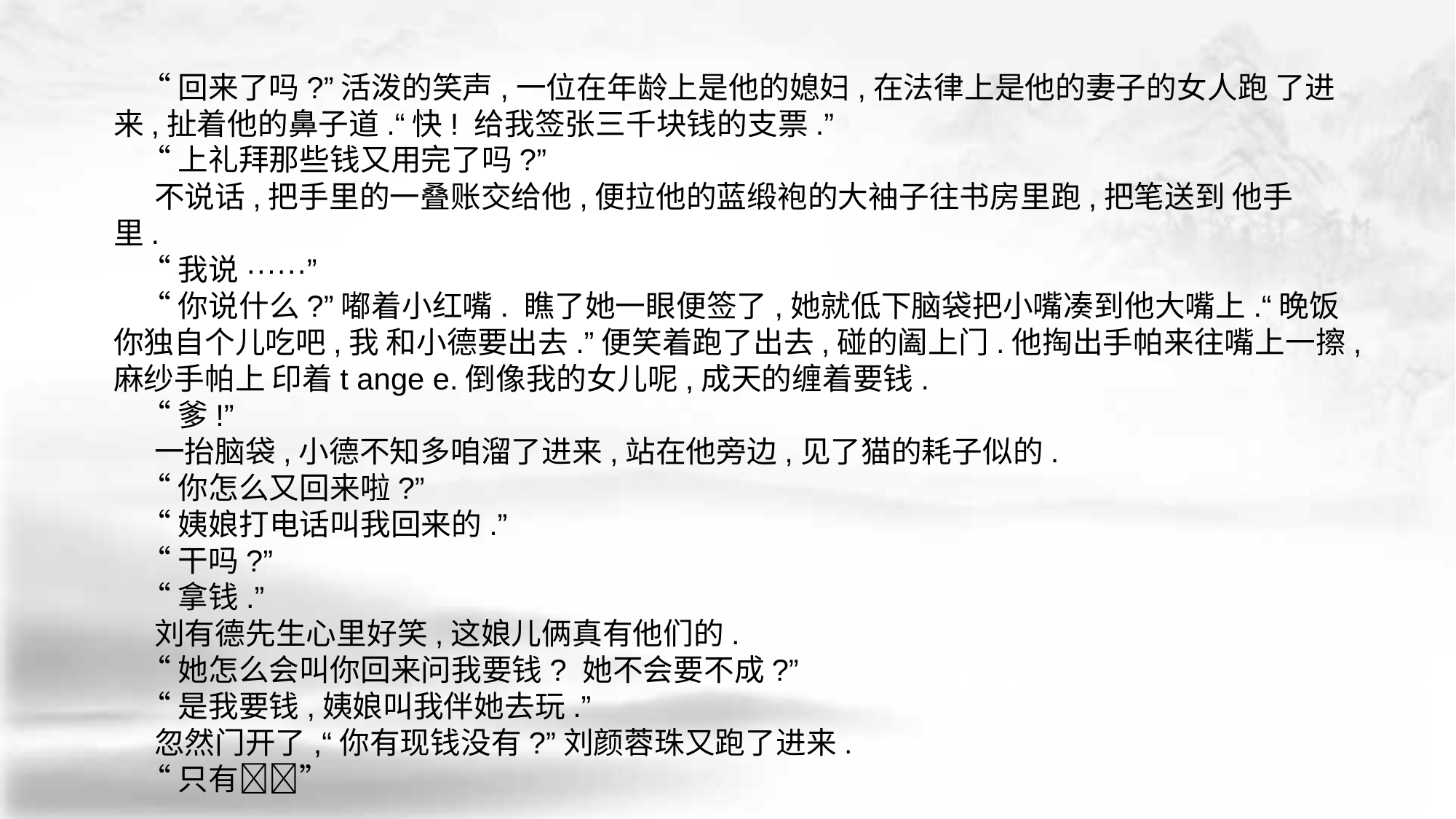

“回来了吗?”活泼的笑声,一位在年龄上是他的媳妇,在法律上是他的妻子的女人跑 了进来,扯着他的鼻子道.“快! 给我签张三千块钱的支票.”
    “上礼拜那些钱又用完了吗?”
     不说话,把手里的一叠账交给他,便拉他的蓝缎袍的大袖子往书房里跑,把笔送到 他手里.
    “我说······”
    “你说什么?”嘟着小红嘴. 瞧了她一眼便签了,她就低下脑袋把小嘴凑到他大嘴上.“晚饭你独自个儿吃吧,我 和小德要出去.”便笑着跑了出去,碰的阖上门.他掏出手帕来往嘴上一擦,麻纱手帕上 印着t ange e.倒像我的女儿呢,成天的缠着要钱.
    “爹!”
     一抬脑袋,小德不知多咱溜了进来,站在他旁边,见了猫的耗子似的.
    “你怎么又回来啦?”
    “姨娘打电话叫我回来的.”
    “干吗?”
    “拿钱.”
     刘有德先生心里好笑,这娘儿俩真有他们的.
    “她怎么会叫你回来问我要钱? 她不会要不成?”
    “是我要钱,姨娘叫我伴她去玩.”
     忽然门开了,“你有现钱没有?”刘颜蓉珠又跑了进来.
    “只有􀆺􀆺”